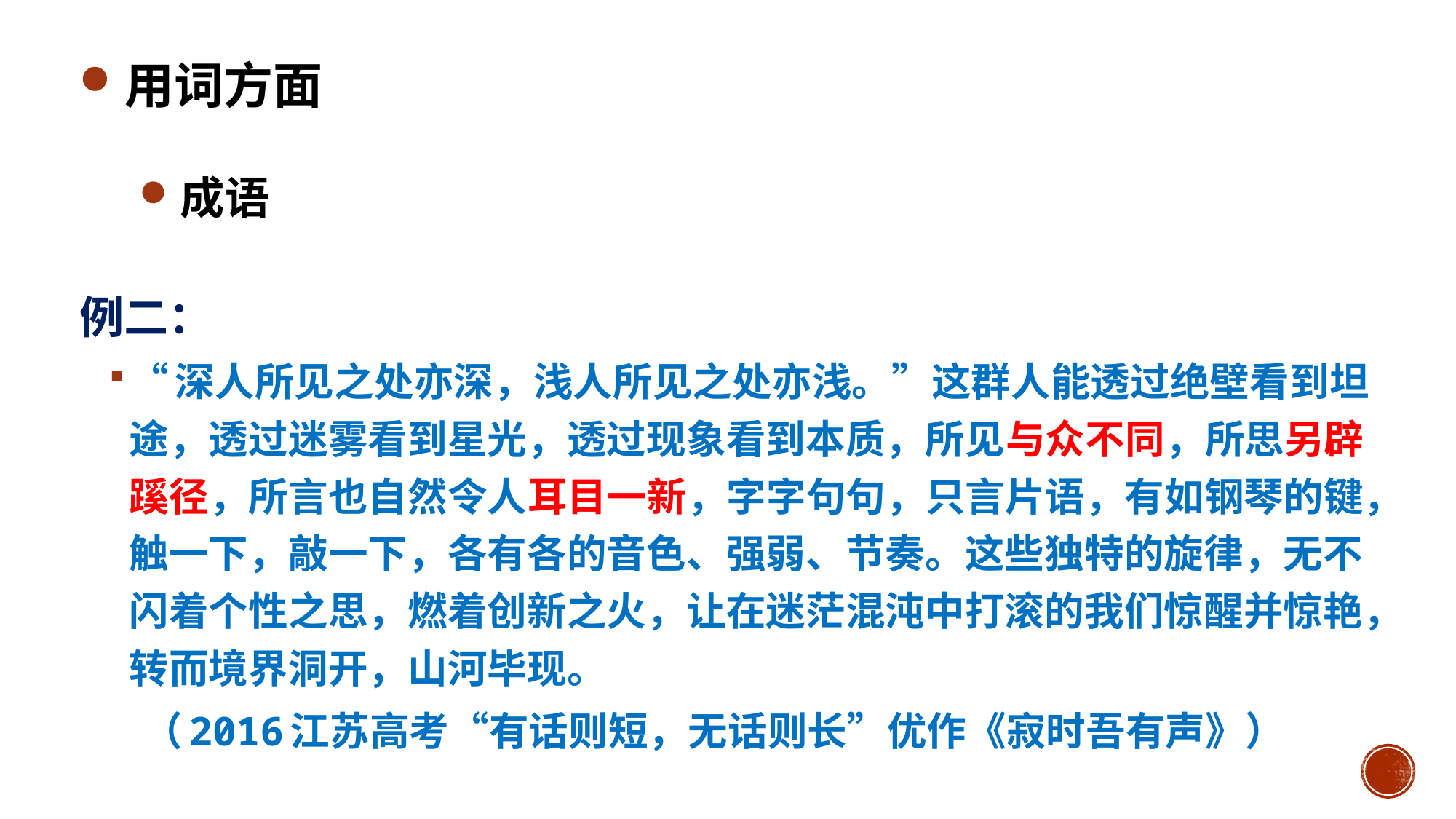

用词方面

 成语

例二：
“深人所见之处亦深，浅人所见之处亦浅。”这群人能透过绝壁看到坦途，透过迷雾看到星光，透过现象看到本质，所见与众不同，所思另辟蹊径，所言也自然令人耳目一新，字字句句，只言片语，有如钢琴的键，触一下，敲一下，各有各的音色、强弱、节奏。这些独特的旋律，无不闪着个性之思，燃着创新之火，让在迷茫混沌中打滚的我们惊醒并惊艳，转而境界洞开，山河毕现。
   （2016江苏高考“有话则短，无话则长”优作《寂时吾有声》）